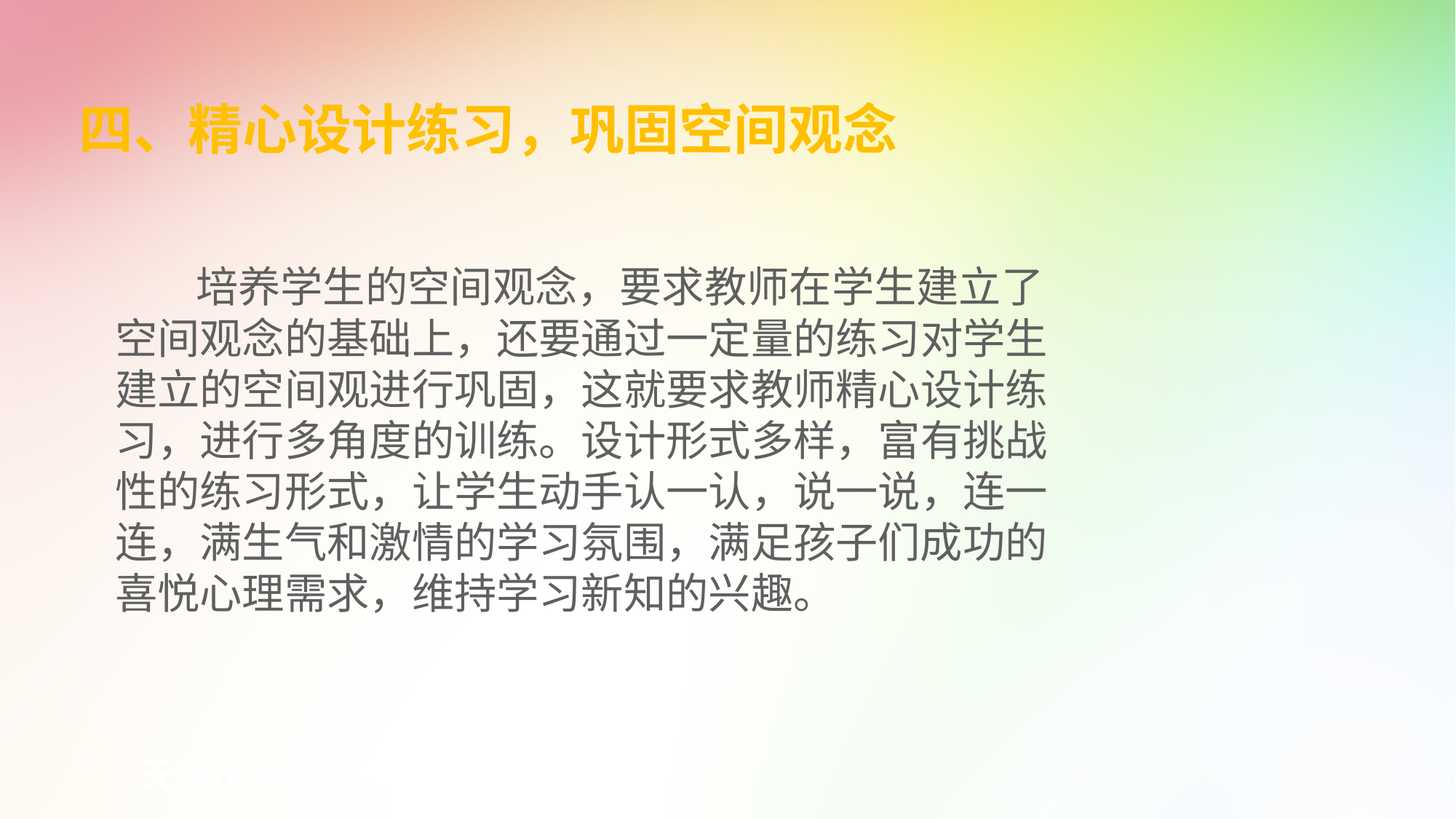

四、精心设计练习，巩固空间观念
   培养学生的空间观念，要求教师在学生建立了空间观念的基础上，还要通过一定量的练习对学生建立的空间观进行巩固，这就要求教师精心设计练习，进行多角度的训练。设计形式多样，富有挑战性的练习形式，让学生动手认一认，说一说，连一连，满生气和激情的学习氛围，满足孩子们成功的喜悦心理需求，维持学习新知的兴趣。
天津市河西区闽侯路小学   梁爽